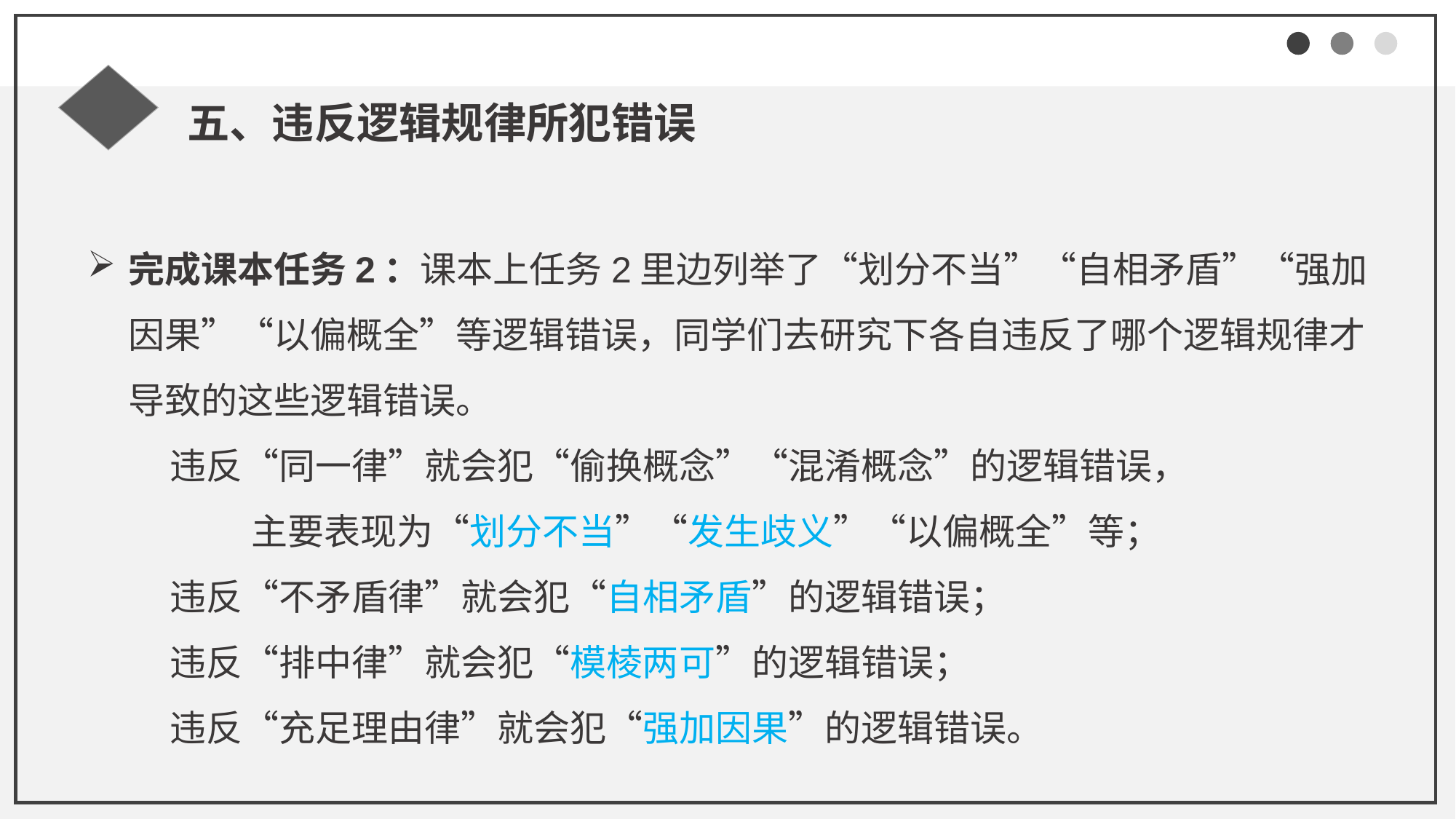

五、违反逻辑规律所犯错误
完成课本任务2：课本上任务2里边列举了“划分不当”“自相矛盾”“强加因果”“以偏概全”等逻辑错误，同学们去研究下各自违反了哪个逻辑规律才导致的这些逻辑错误。
         违反“同一律”就会犯“偷换概念”“混淆概念”的逻辑错误，
                   主要表现为“划分不当”“发生歧义”“以偏概全”等；
         违反“不矛盾律”就会犯“自相矛盾”的逻辑错误；
         违反“排中律”就会犯“模棱两可”的逻辑错误；
         违反“充足理由律”就会犯“强加因果”的逻辑错误。